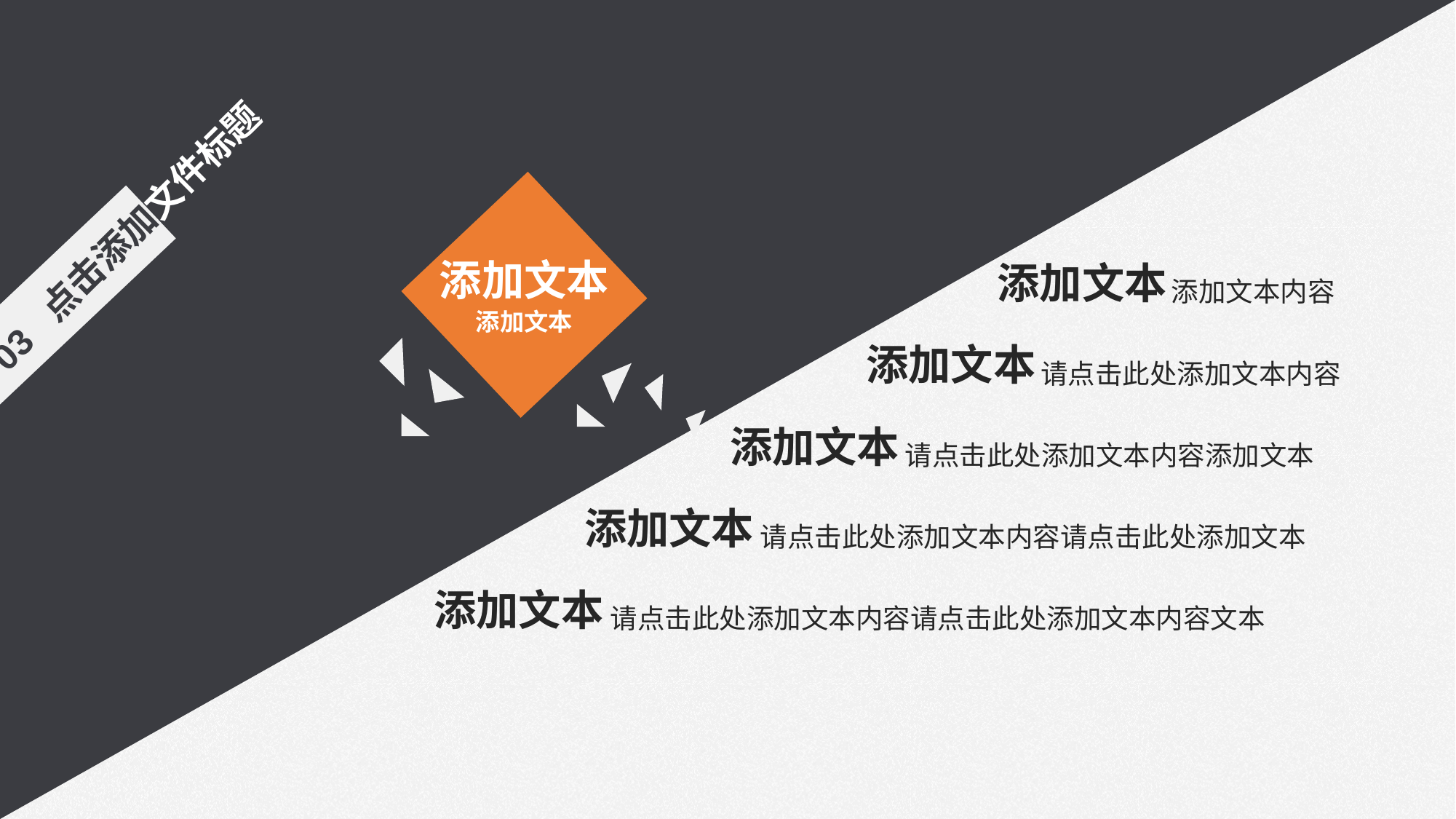

03  点击添加文件标题
添加文本
添加文本
添加文本
添加文本内容

添加文本
请点击此处添加文本内容

添加文本
请点击此处添加文本内容添加文本
添加文本
请点击此处添加文本内容请点击此处添加文本
添加文本
请点击此处添加文本内容请点击此处添加文本内容文本